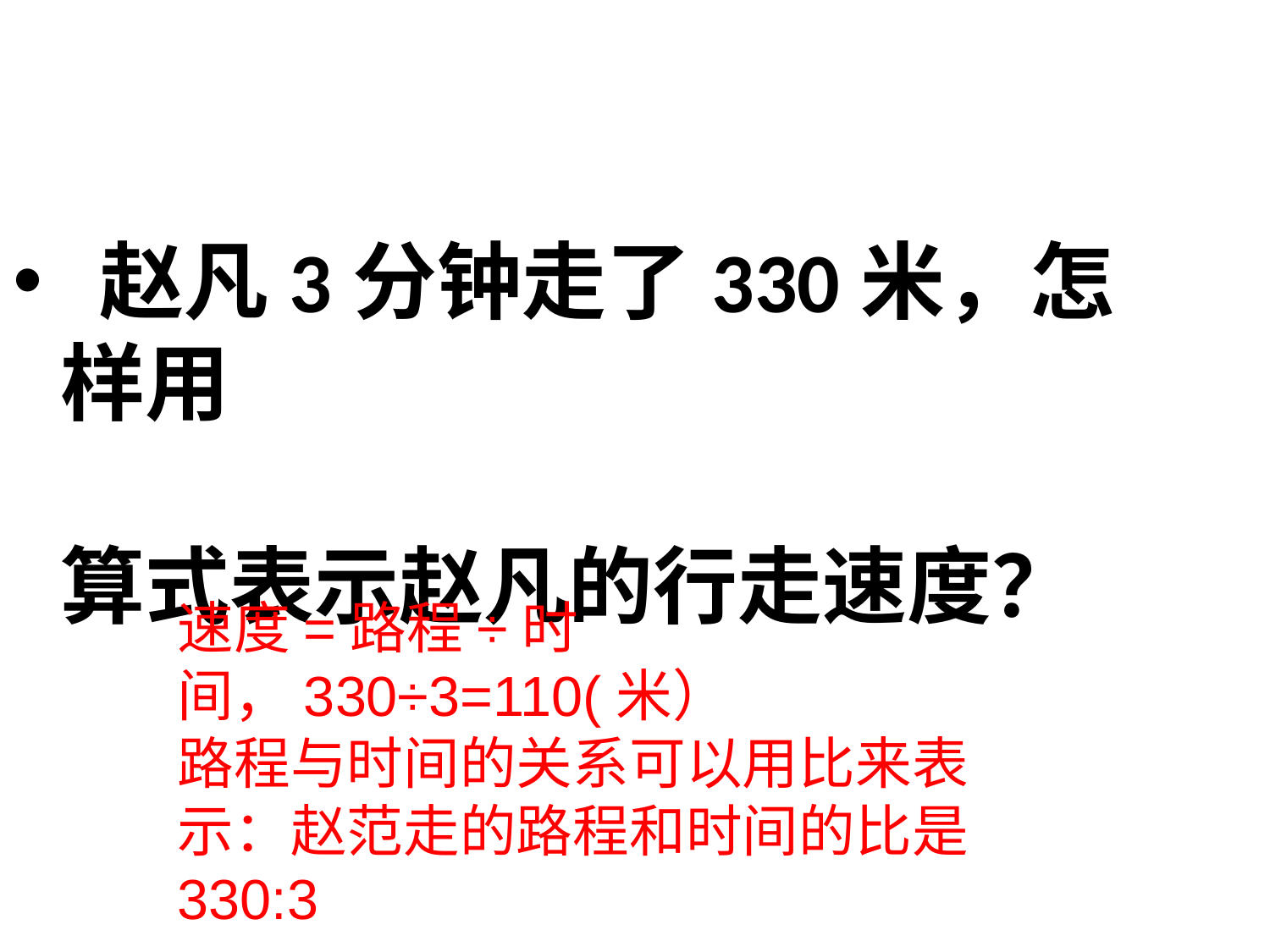

赵凡3分钟走了330米，怎样用
算式表示赵凡的行走速度？
速度=路程÷时间，330÷3=110(米）
路程与时间的关系可以用比来表示：赵范走的路程和时间的比是330:3